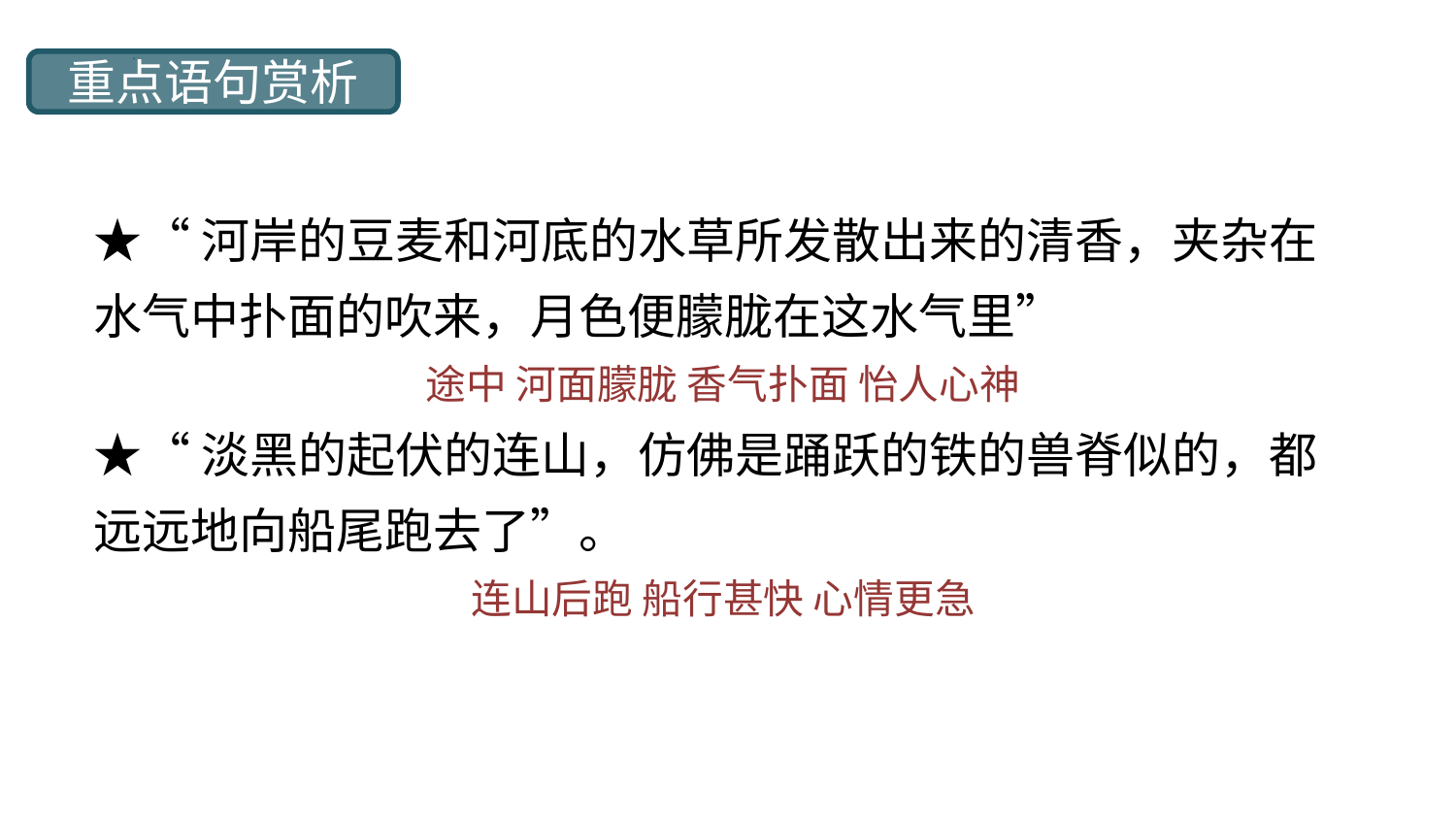

重点语句赏析
★“河岸的豆麦和河底的水草所发散出来的清香，夹杂在水气中扑面的吹来，月色便朦胧在这水气里”
途中 河面朦胧 香气扑面 怡人心神
★“淡黑的起伏的连山，仿佛是踊跃的铁的兽脊似的，都远远地向船尾跑去了”。
连山后跑 船行甚快 心情更急